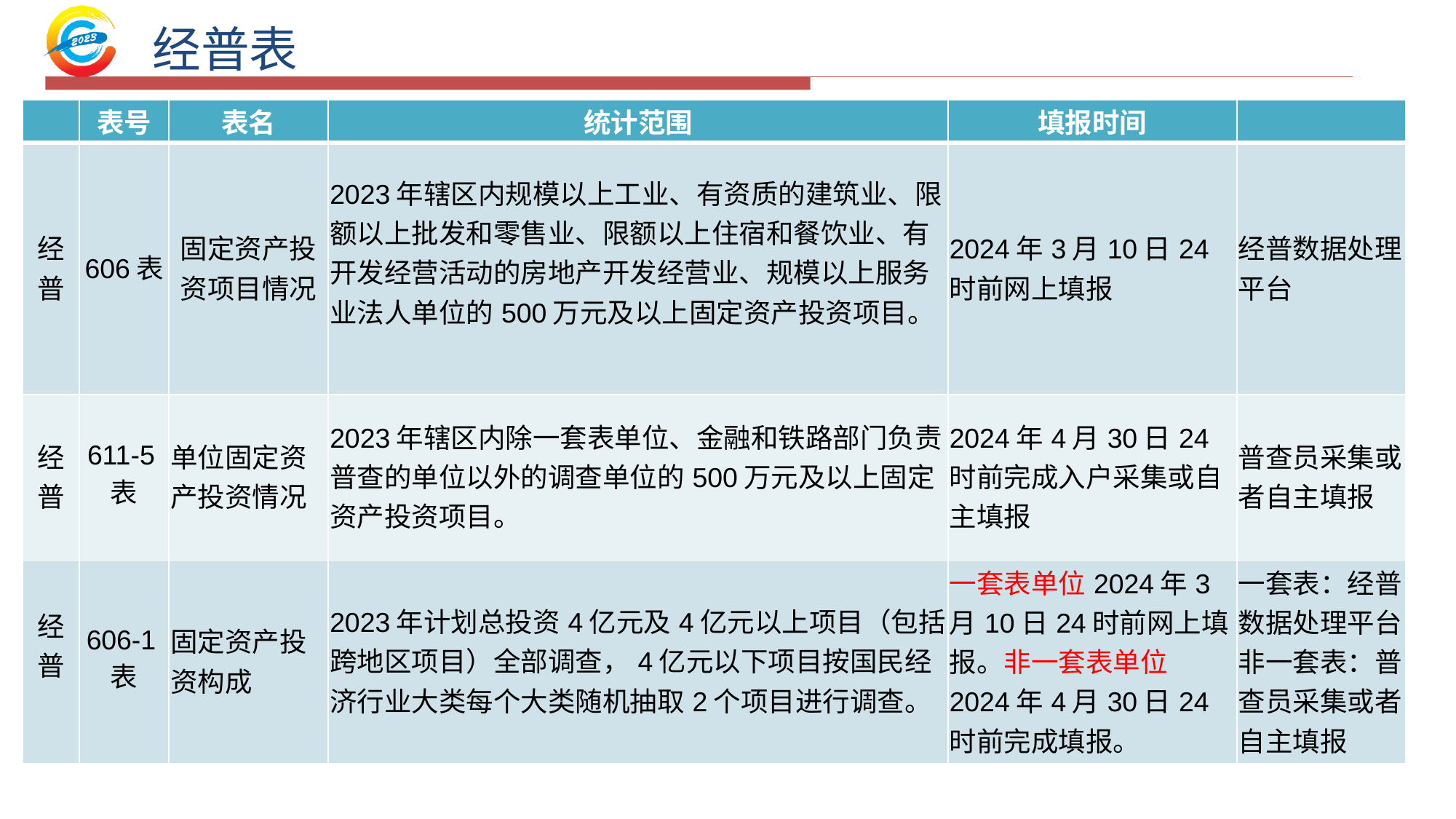

经普表
|  | 表号 | 表名 | 统计范围 | 填报时间 |  |
| --- | --- | --- | --- | --- | --- |
| 经普 | 606表 | 固定资产投资项目情况 | 2023年辖区内规模以上工业、有资质的建筑业、限额以上批发和零售业、限额以上住宿和餐饮业、有开发经营活动的房地产开发经营业、规模以上服务业法人单位的500万元及以上固定资产投资项目。 | 2024年3月10日24时前网上填报 | 经普数据处理平台 |
| 经普 | 611-5表 | 单位固定资产投资情况 | 2023年辖区内除一套表单位、金融和铁路部门负责普查的单位以外的调查单位的500万元及以上固定资产投资项目。 | 2024年4月30日24时前完成入户采集或自主填报 | 普查员采集或者自主填报 |
| 经普 | 606-1表 | 固定资产投资构成 | 2023年计划总投资4亿元及4亿元以上项目（包括跨地区项目）全部调查，4亿元以下项目按国民经济行业大类每个大类随机抽取2个项目进行调查。 | 一套表单位2024年3月10日24时前网上填报。非一套表单位2024年4月30日24时前完成填报。 | 一套表：经普数据处理平台非一套表：普查员采集或者自主填报 |